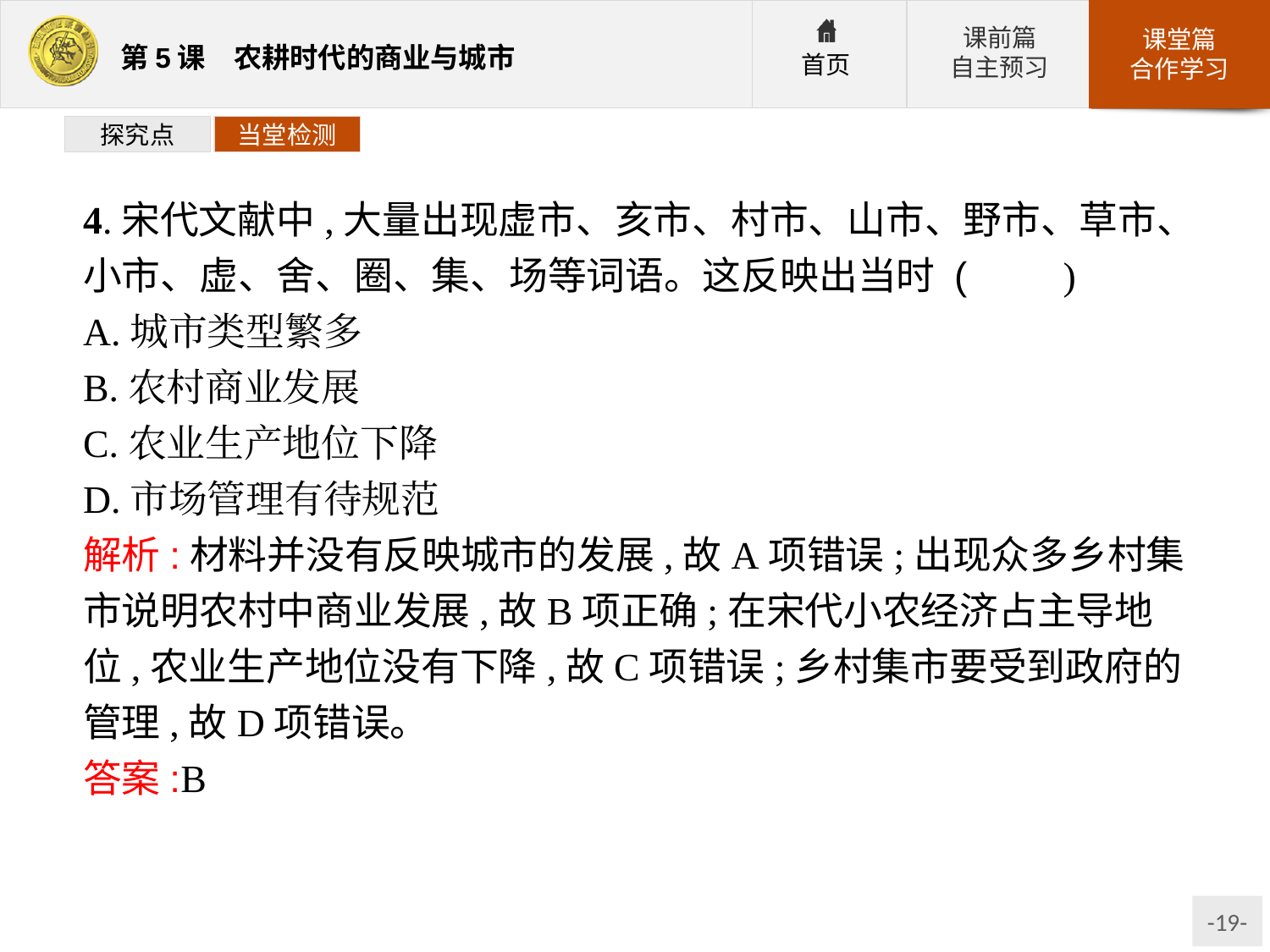

探究点
当堂检测
4.宋代文献中,大量出现虚市、亥市、村市、山市、野市、草市、小市、虚、舍、圈、集、场等词语。这反映出当时 (　　)
A.城市类型繁多
B.农村商业发展
C.农业生产地位下降
D.市场管理有待规范
解析:材料并没有反映城市的发展,故A项错误;出现众多乡村集市说明农村中商业发展,故B项正确;在宋代小农经济占主导地位,农业生产地位没有下降,故C项错误;乡村集市要受到政府的管理,故D项错误。
答案:B